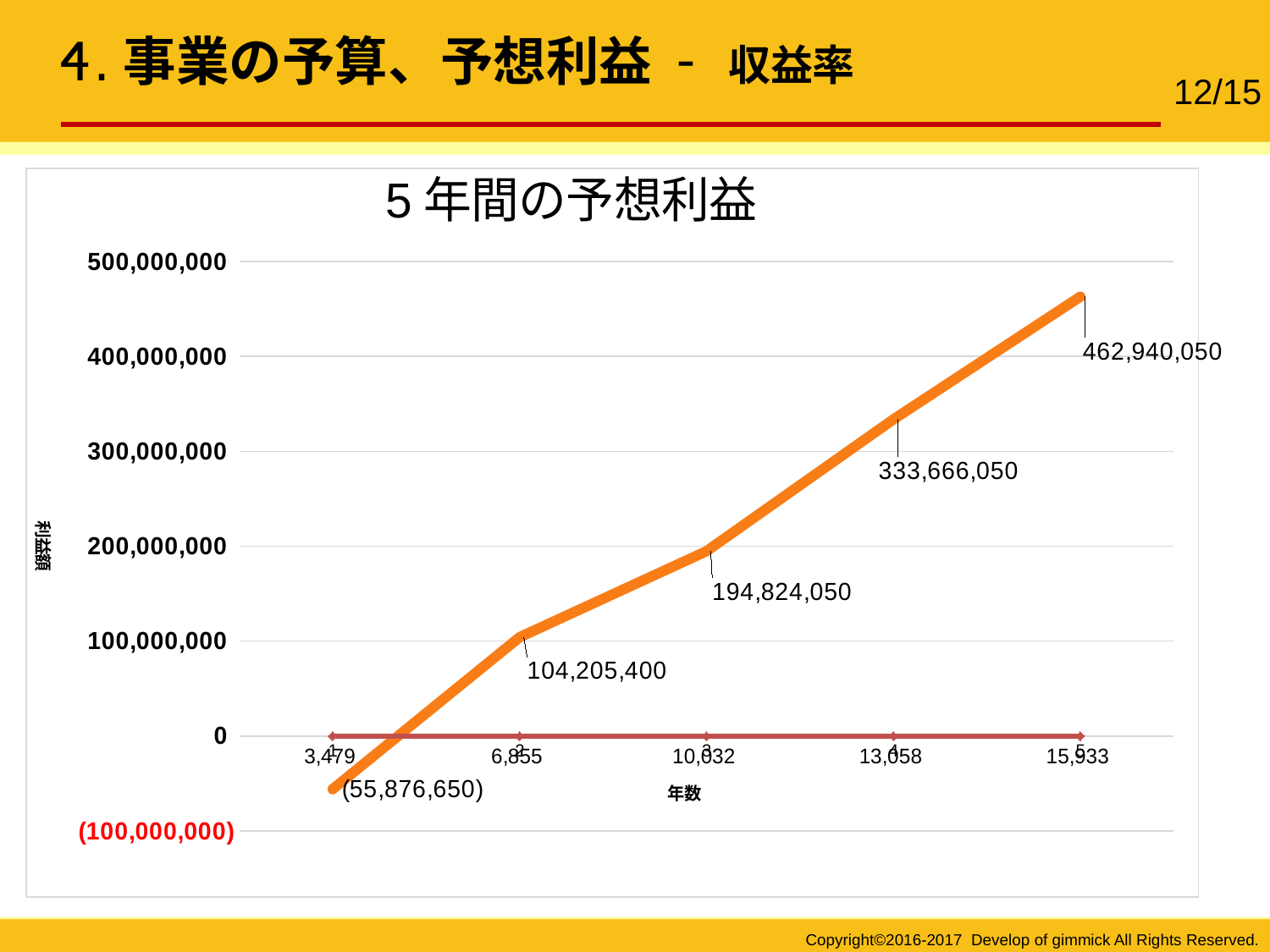

4.事業の予算、予想利益 - 収益率
12/15

### Chart

| Category | 利益 | 1 |
|---|---|---|
| 1 | -55876650.0 | 3479.0 |
| 2 | 104205400.0 | 6855.0 |
| 3 | 194824050.0 | 10032.0 |
| 4 | 333666050.0 | 13058.0 |
| 5 | 462940050.0 | 15933.0 |

Copyright©2016-2017  Develop of gimmick All Rights Reserved.